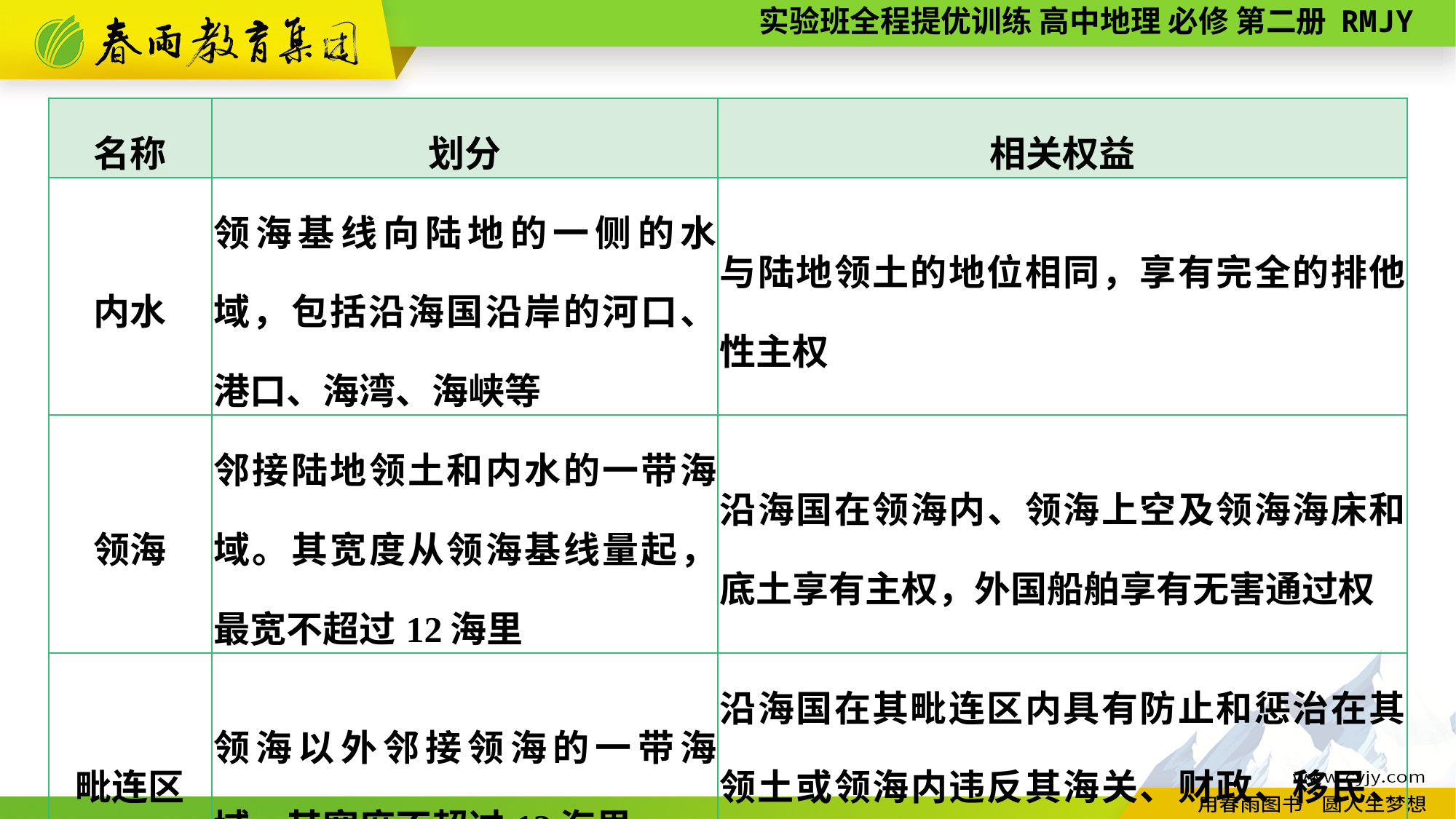

| 名称 | 划分 | 相关权益 |
| --- | --- | --- |
| 内水 | 领海基线向陆地的一侧的水域，包括沿海国沿岸的河口、港口、海湾、海峡等 | 与陆地领土的地位相同，享有完全的排他性主权 |
| 领海 | 邻接陆地领土和内水的一带海域。其宽度从领海基线量起，最宽不超过12海里 | 沿海国在领海内、领海上空及领海海床和底土享有主权，外国船舶享有无害通过权 |
| 毗连区 | 领海以外邻接领海的一带海域。其宽度不超过12海里 | 沿海国在其毗连区内具有防止和惩治在其领土或领海内违反其海关、财政、移民、卫生等法律和规章事项的管制权 |